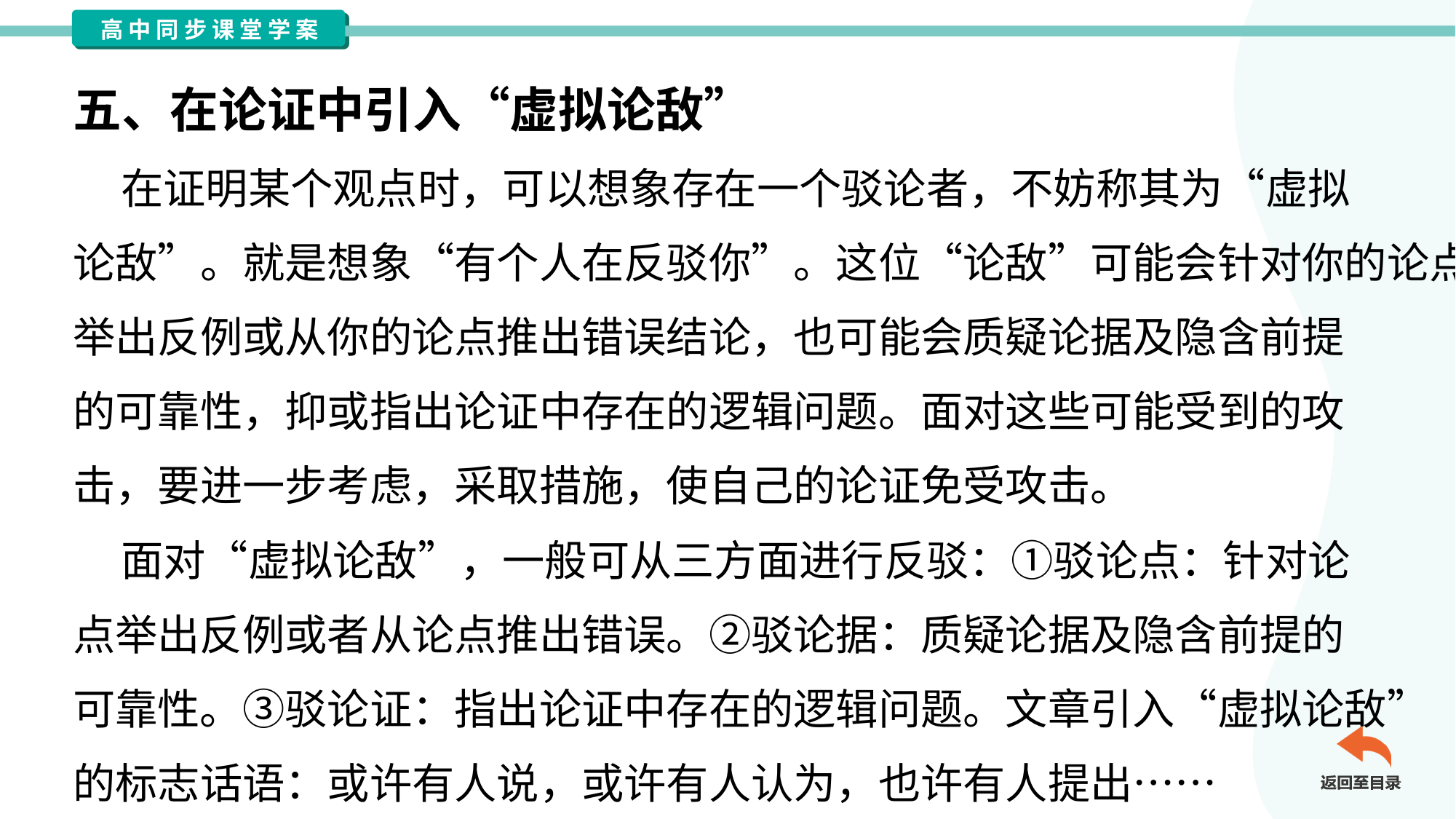

五、在论证中引入“虚拟论敌”
    在证明某个观点时，可以想象存在一个驳论者，不妨称其为“虚拟
论敌”。就是想象“有个人在反驳你”。这位“论敌”可能会针对你的论点
举出反例或从你的论点推出错误结论，也可能会质疑论据及隐含前提
的可靠性，抑或指出论证中存在的逻辑问题。面对这些可能受到的攻
击，要进一步考虑，采取措施，使自己的论证免受攻击。
    面对“虚拟论敌”，一般可从三方面进行反驳：①驳论点：针对论
点举出反例或者从论点推出错误。②驳论据：质疑论据及隐含前提的
可靠性。③驳论证：指出论证中存在的逻辑问题。文章引入“虚拟论敌”
的标志话语：或许有人说，或许有人认为，也许有人提出……